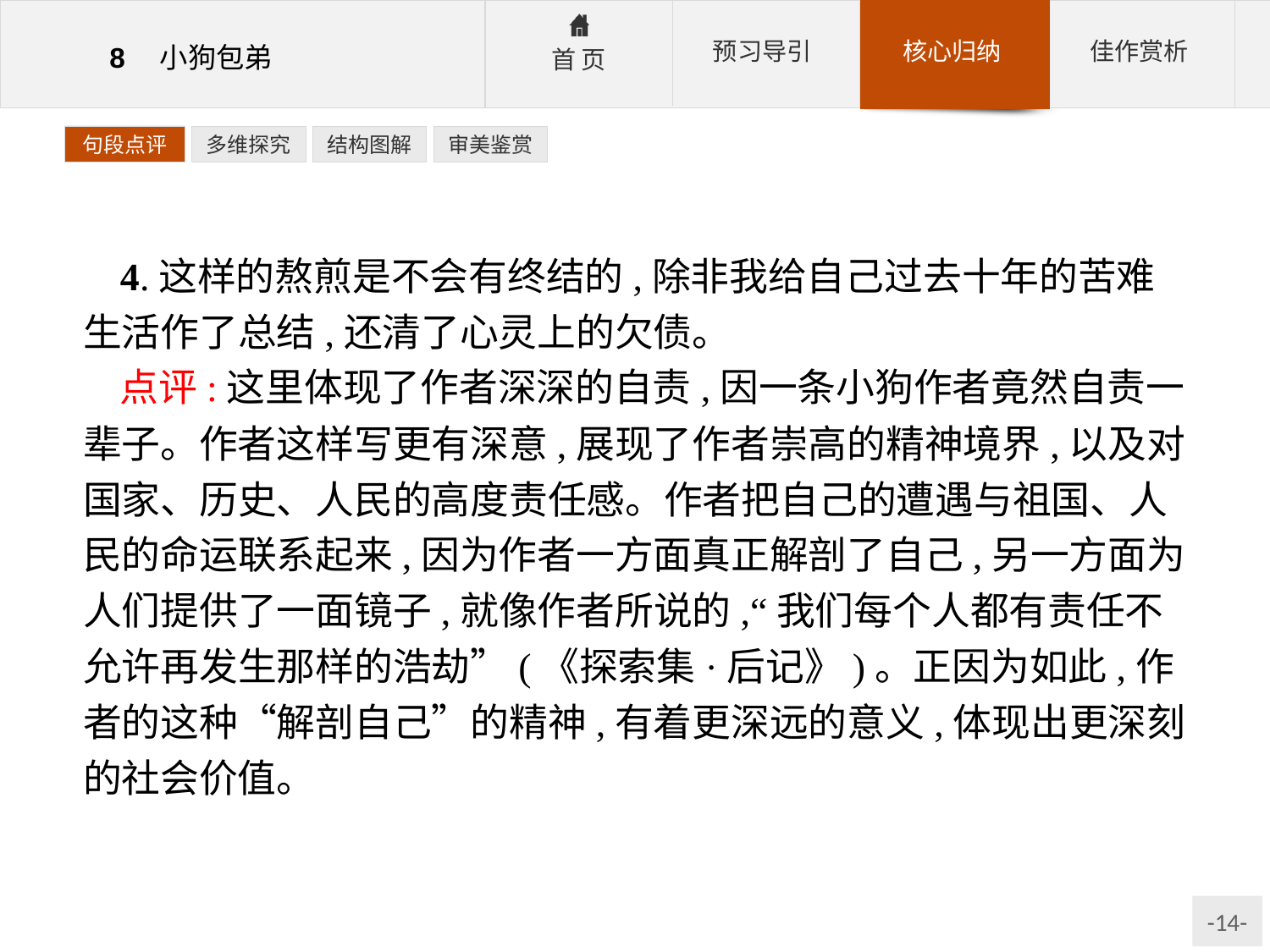

句段点评
多维探究
结构图解
审美鉴赏
4.这样的熬煎是不会有终结的,除非我给自己过去十年的苦难生活作了总结,还清了心灵上的欠债。
点评:这里体现了作者深深的自责,因一条小狗作者竟然自责一辈子。作者这样写更有深意,展现了作者崇高的精神境界,以及对国家、历史、人民的高度责任感。作者把自己的遭遇与祖国、人民的命运联系起来,因为作者一方面真正解剖了自己,另一方面为人们提供了一面镜子,就像作者所说的,“我们每个人都有责任不允许再发生那样的浩劫”(《探索集·后记》)。正因为如此,作者的这种“解剖自己”的精神,有着更深远的意义,体现出更深刻的社会价值。